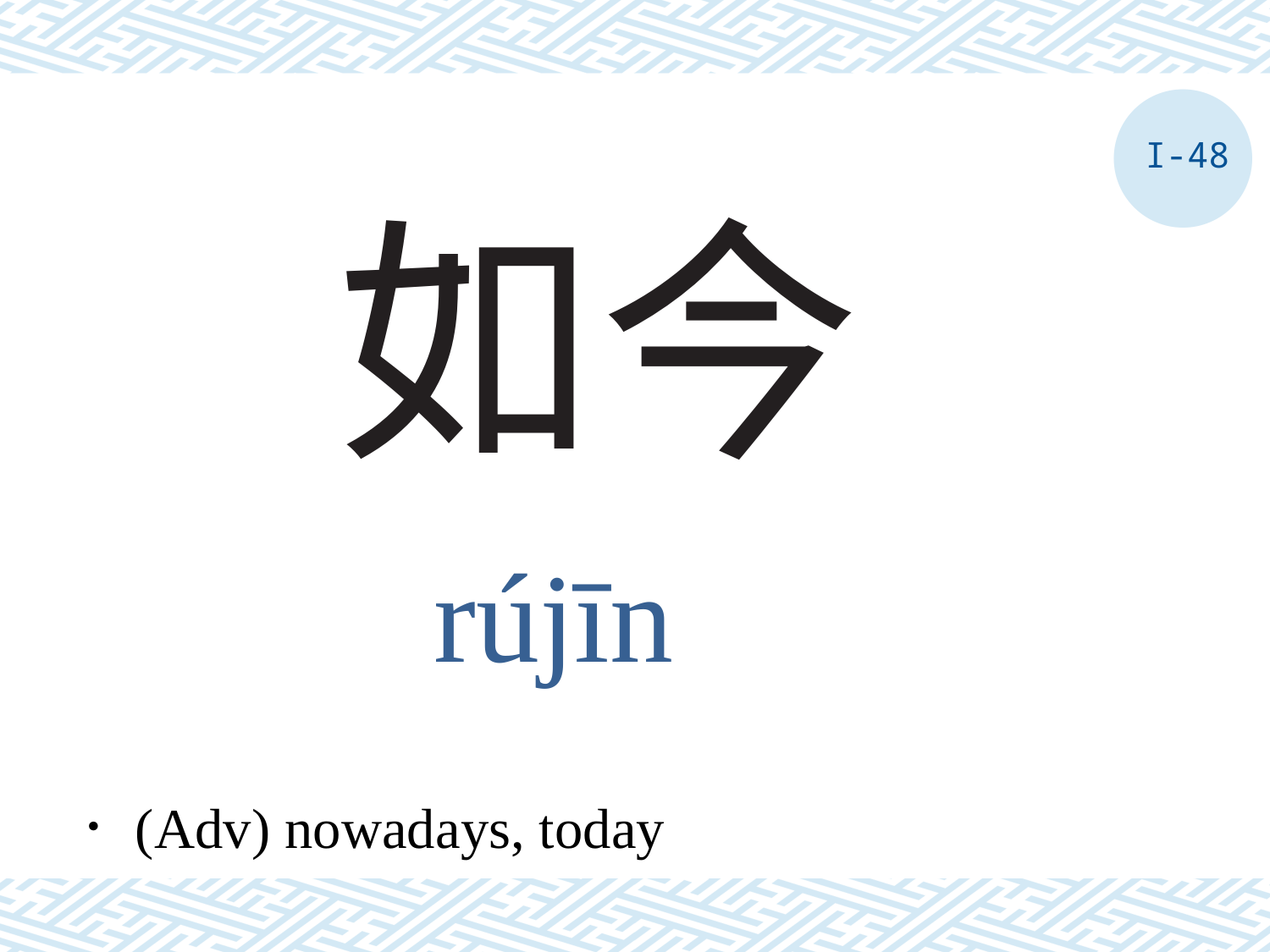

I-48

# 如今
rújīn
．(Adv) nowadays, today